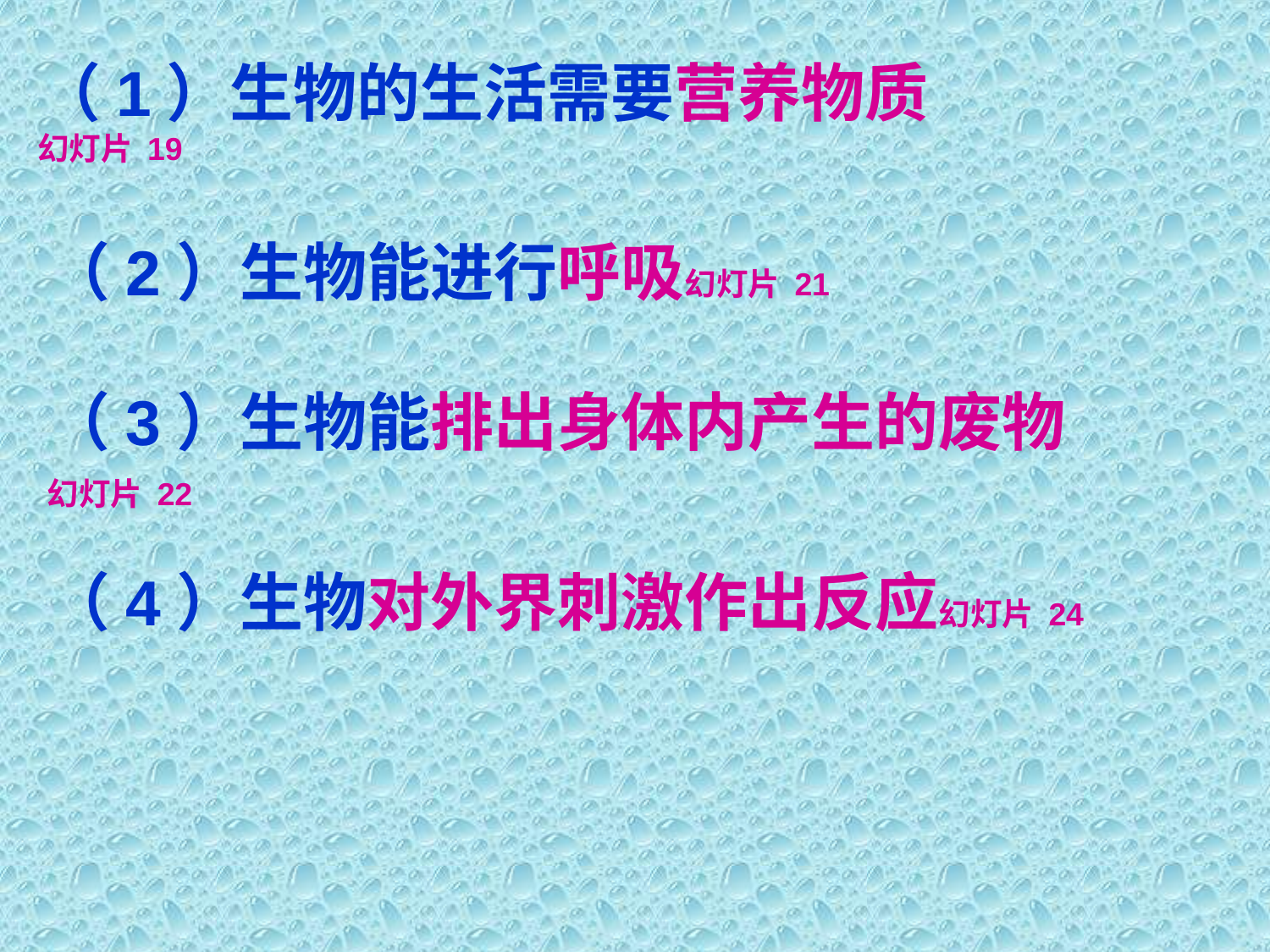

（1）生物的生活需要营养物质
幻灯片 19
（2）生物能进行呼吸幻灯片 21
（3）生物能排出身体内产生的废物
幻灯片 22
（4）生物对外界刺激作出反应幻灯片 24